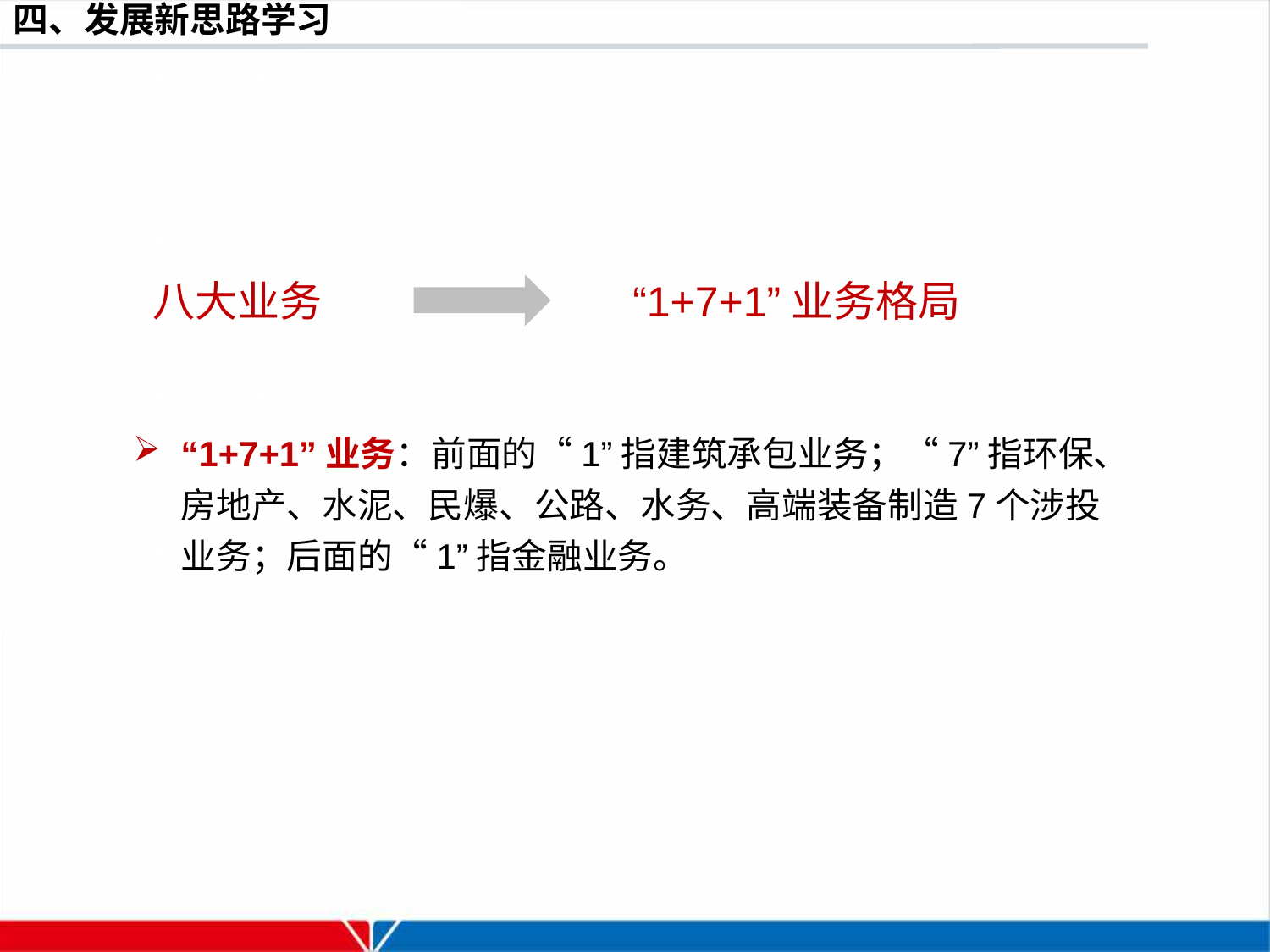

八大业务
“1+7+1”业务格局

“1+7+1”业务：前面的“1”指建筑承包业务；“7”指环保、房地产、水泥、民爆、公路、水务、高端装备制造7个涉投业务；后面的“1”指金融业务。